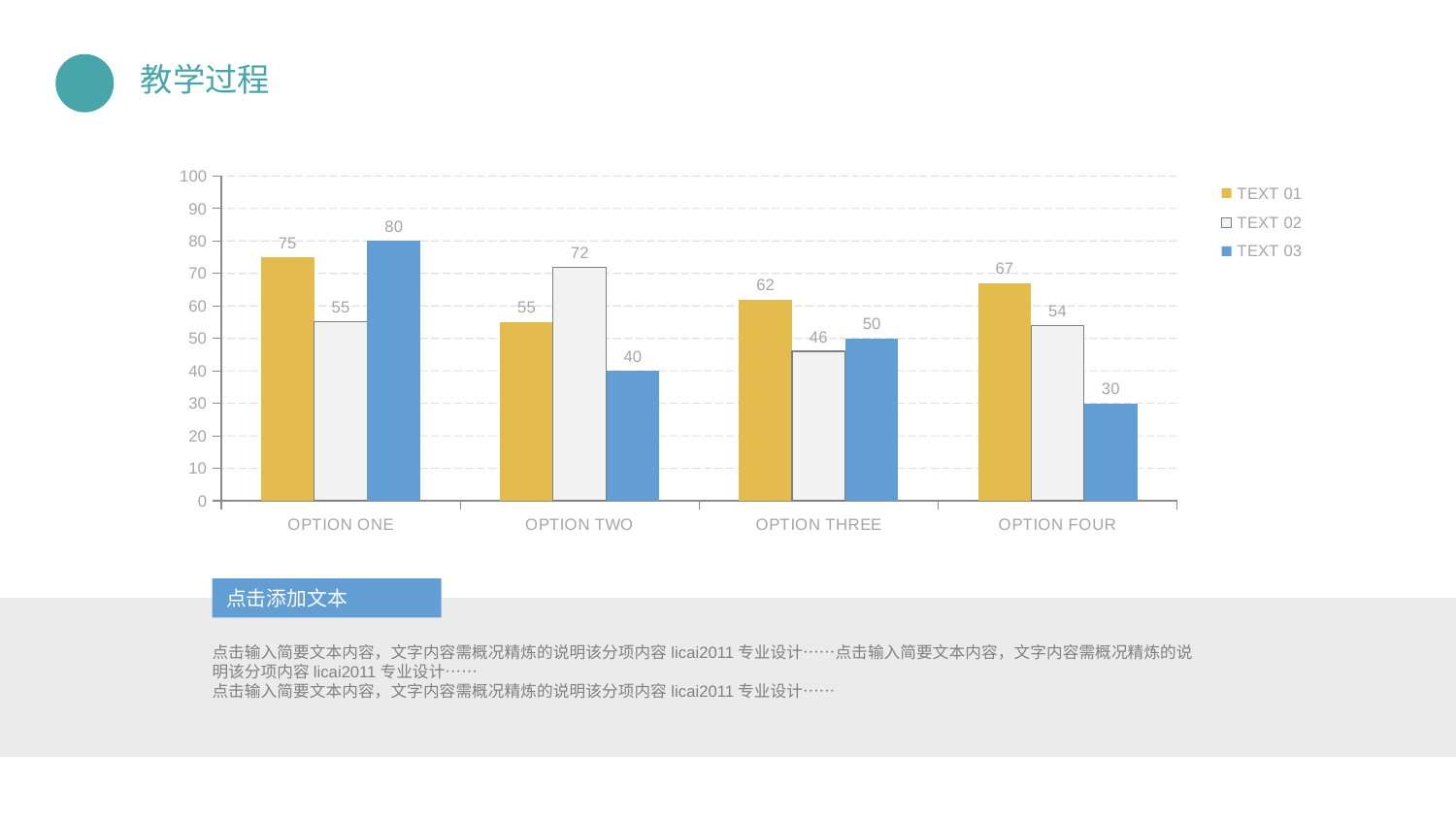

### Chart

| Category | TEXT 01 | TEXT 02 | TEXT 03 |
|---|---|---|---|
| OPTION ONE | 75.0 | 55.0 | 80.0 |
| OPTION TWO | 55.0 | 72.0 | 40.0 |
| OPTION THREE | 62.0 | 46.0 | 50.0 |
| OPTION FOUR | 67.0 | 54.0 | 30.0 |
点击添加文本

点击输入简要文本内容，文字内容需概况精炼的说明该分项内容licai2011专业设计……点击输入简要文本内容，文字内容需概况精炼的说明该分项内容licai2011专业设计……
点击输入简要文本内容，文字内容需概况精炼的说明该分项内容licai2011专业设计……